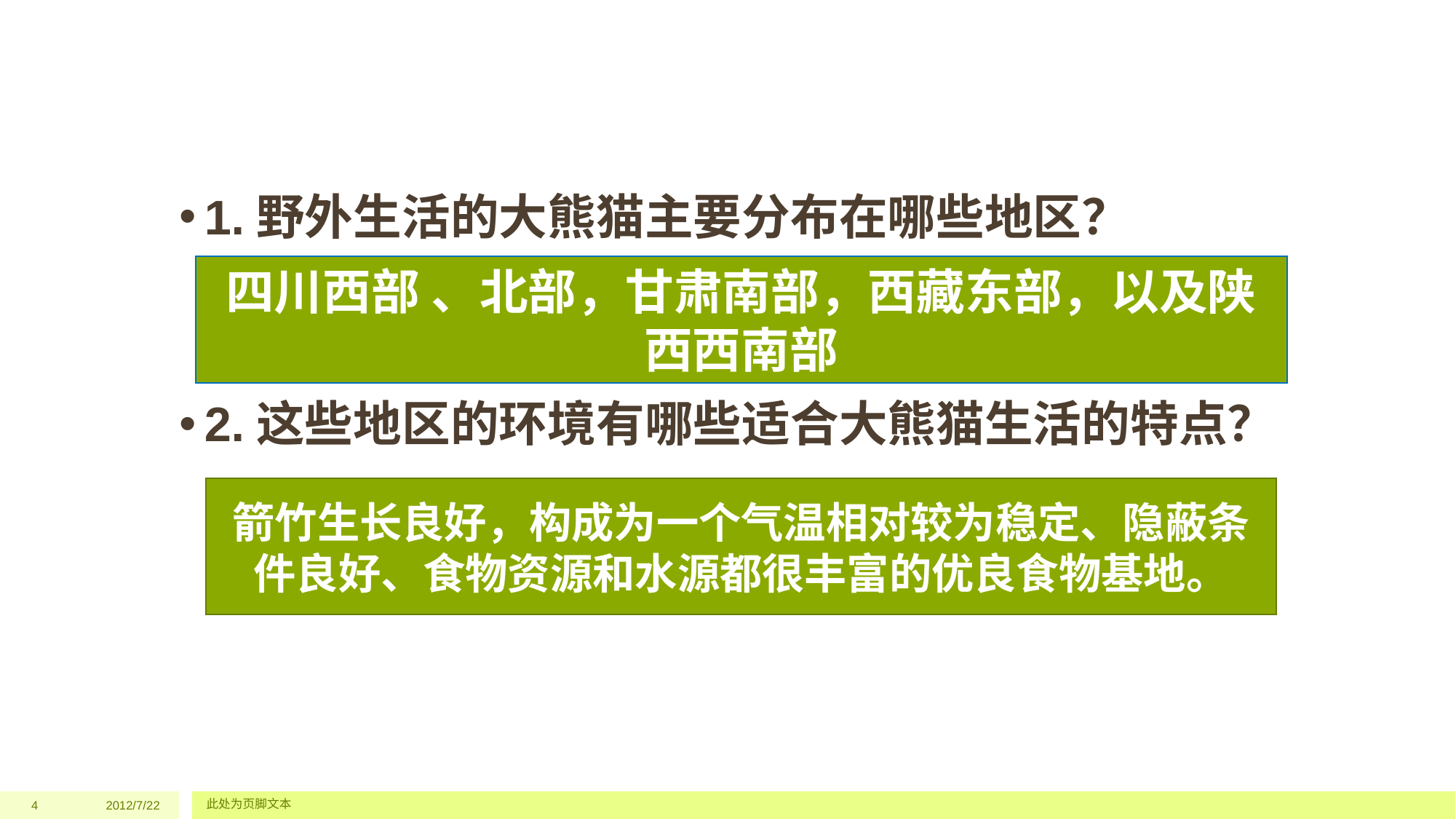

#
1.野外生活的大熊猫主要分布在哪些地区？

2.这些地区的环境有哪些适合大熊猫生活的特点？
四川西部 、北部，甘肃南部，西藏东部，以及陕西西南部
箭竹生长良好，构成为一个气温相对较为稳定、隐蔽条件良好、食物资源和水源都很丰富的优良食物基地。
4
2012/7/22
此处为页脚文本